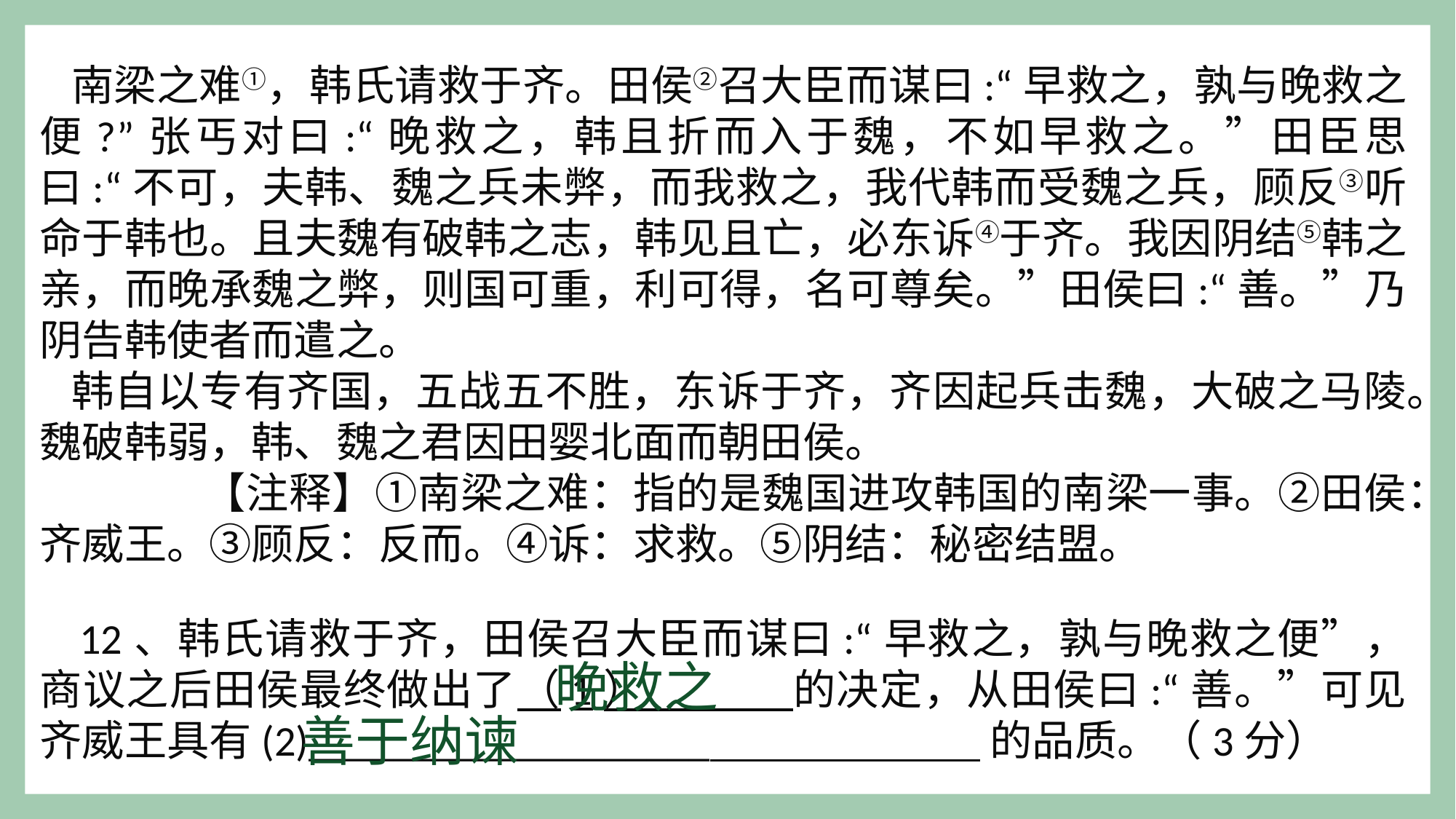

南梁之难①，韩氏请救于齐。田侯②召大臣而谋曰:“早救之，孰与晚救之便?”张丐对曰:“晚救之，韩且折而入于魏，不如早救之。”田臣思曰:“不可，夫韩、魏之兵未弊，而我救之，我代韩而受魏之兵，顾反③听命于韩也。且夫魏有破韩之志，韩见且亡，必东诉④于齐。我因阴结⑤韩之亲，而晚承魏之弊，则国可重，利可得，名可尊矣。”田侯曰:“善。”乃阴告韩使者而遣之。
韩自以专有齐国，五战五不胜，东诉于齐，齐因起兵击魏，大破之马陵。魏破韩弱，韩、魏之君因田婴北面而朝田侯。
            【注释】①南梁之难：指的是魏国进攻韩国的南梁一事。②田侯：齐威王。③顾反：反而。④诉：求救。⑤阴结：秘密结盟。

12、韩氏请救于齐，田侯召大臣而谋曰:“早救之，孰与晚救之便”，商议之后田侯最终做出了（1）              的决定，从田侯曰:“善。”可见齐威王具有(2)___________________                            的品质。（3分）

晚救之
善于纳谏